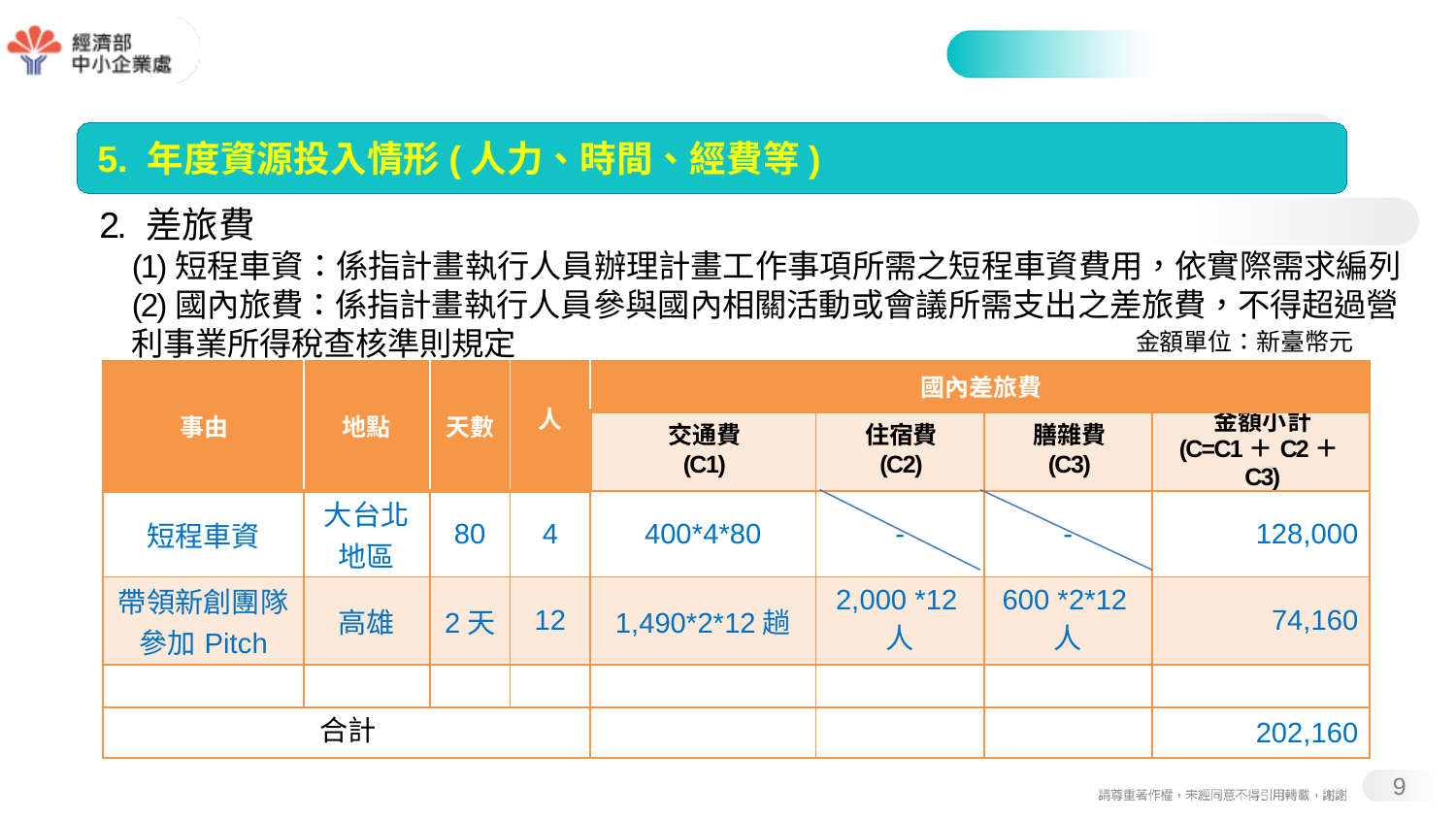

#

5. 年度資源投入情形(人力、時間、經費等)
2. 差旅費
(1)短程車資：係指計畫執行人員辦理計畫工作事項所需之短程車資費用，依實際需求編列
(2)國內旅費：係指計畫執行人員參與國內相關活動或會議所需支出之差旅費，不得超過營利事業所得稅查核準則規定
金額單位：新臺幣元
| 事由 | 地點 | 天數 | 人 | 國內差旅費 |  |  |  |
| --- | --- | --- | --- | --- | --- | --- | --- |
|  |  |  |  | 交通費 (C1) | 住宿費 (C2) | 膳雜費 (C3) | 金額小計 (C=C1＋C2＋C3) |
| 短程車資 | 大台北 地區 | 80 | 4 | 400\*4\*80 | - | - | 128,000 |
| 帶領新創團隊 參加Pitch | 高雄 | 2天 | 12 | 1,490\*2\*12趟 | 2,000 \*12人 | 600 \*2\*12人 | 74,160 |
|  |  |  |  |  |  |  |  |
| 合計 |  |  |  |  |  |  | 202,160 |
9